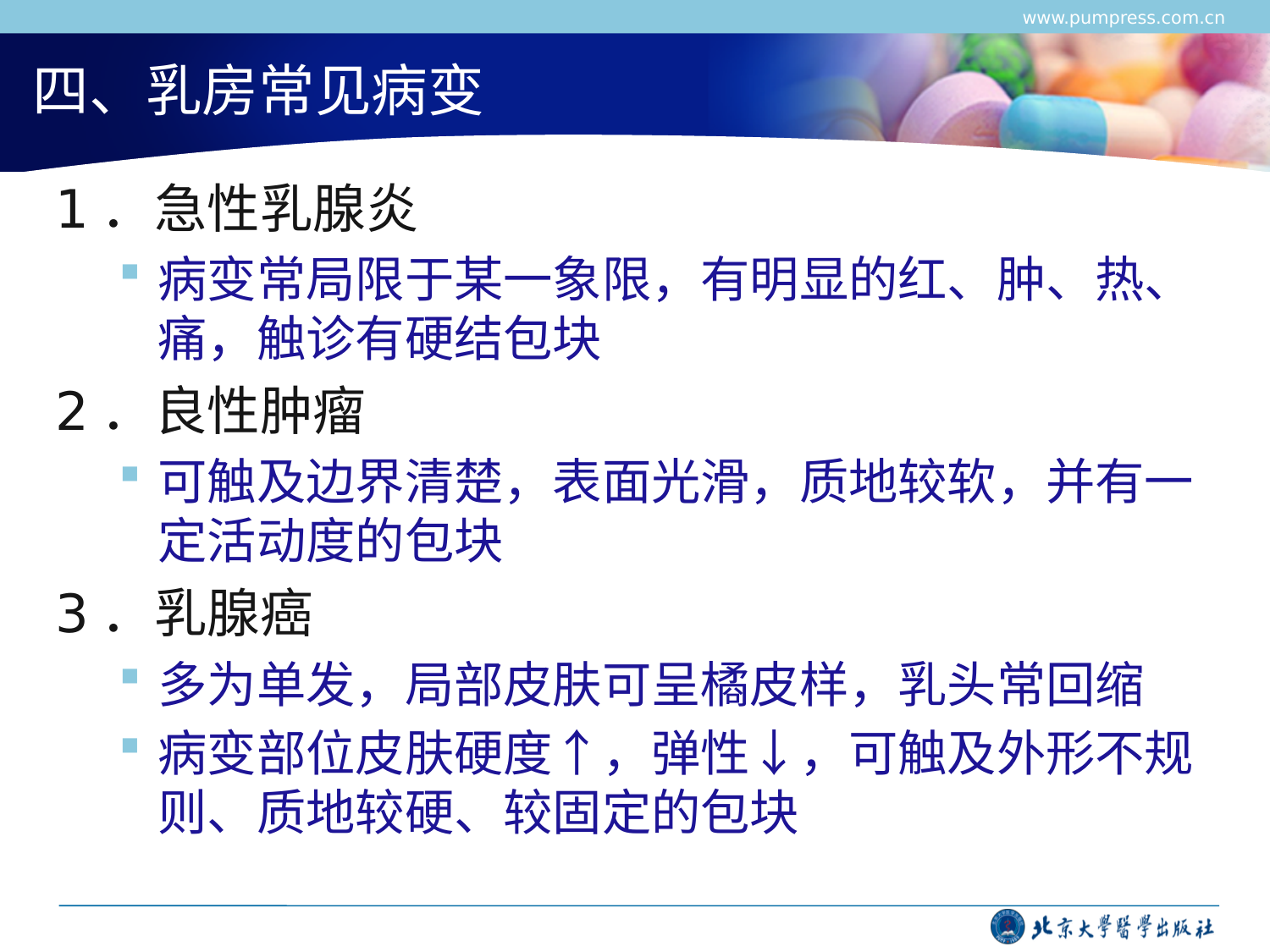

www.pumpress.com.cn
# 四、乳房常见病变
1．急性乳腺炎
病变常局限于某一象限，有明显的红、肿、热、痛，触诊有硬结包块
2．良性肿瘤
可触及边界清楚，表面光滑，质地较软，并有一定活动度的包块
3．乳腺癌
多为单发，局部皮肤可呈橘皮样，乳头常回缩
病变部位皮肤硬度↑，弹性↓，可触及外形不规则、质地较硬、较固定的包块